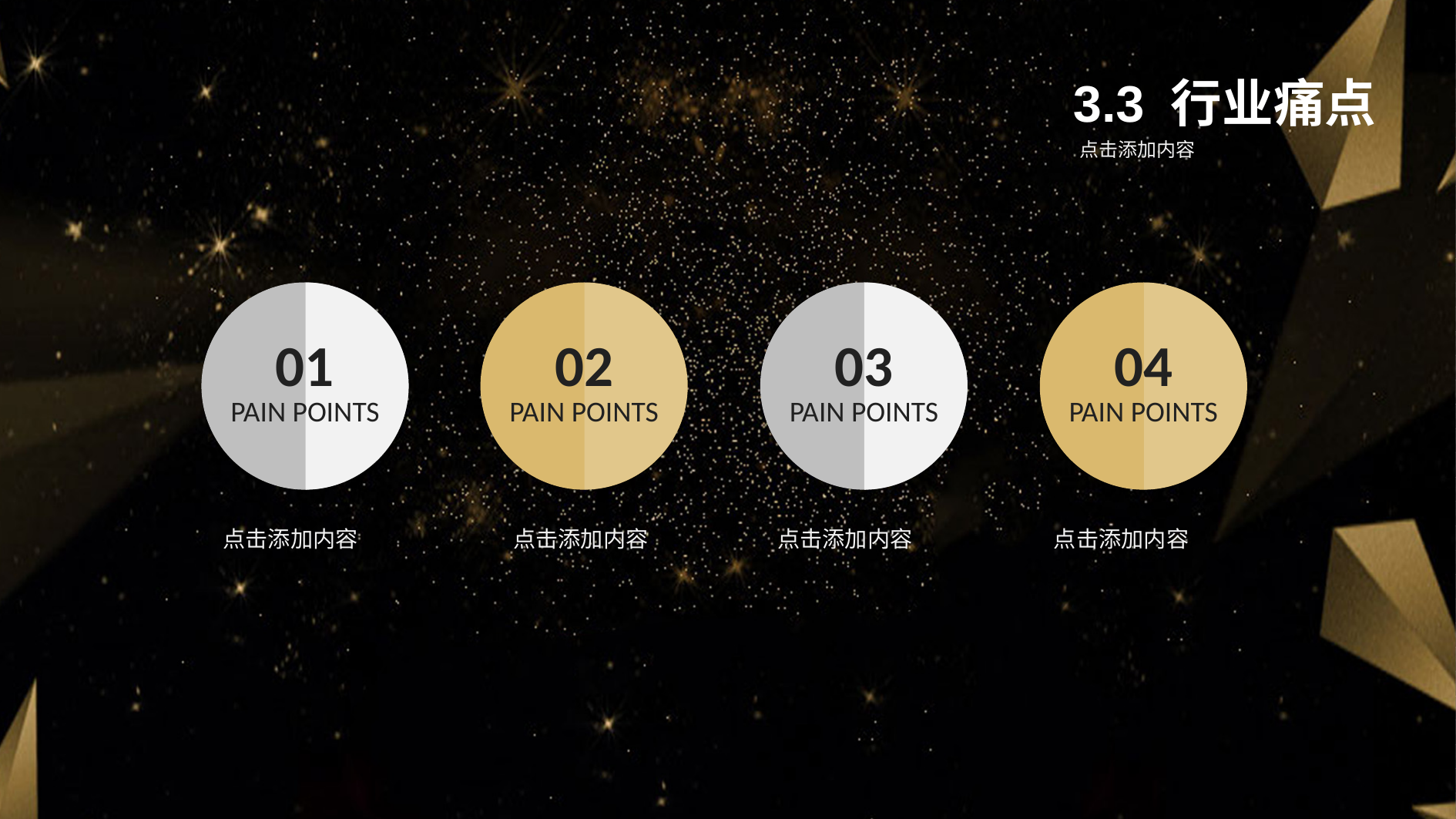

3.3 行业痛点
点击添加内容

01
02
03
04
PAIN POINTS
PAIN POINTS
PAIN POINTS
PAIN POINTS
点击添加内容
点击添加内容
点击添加内容
点击添加内容